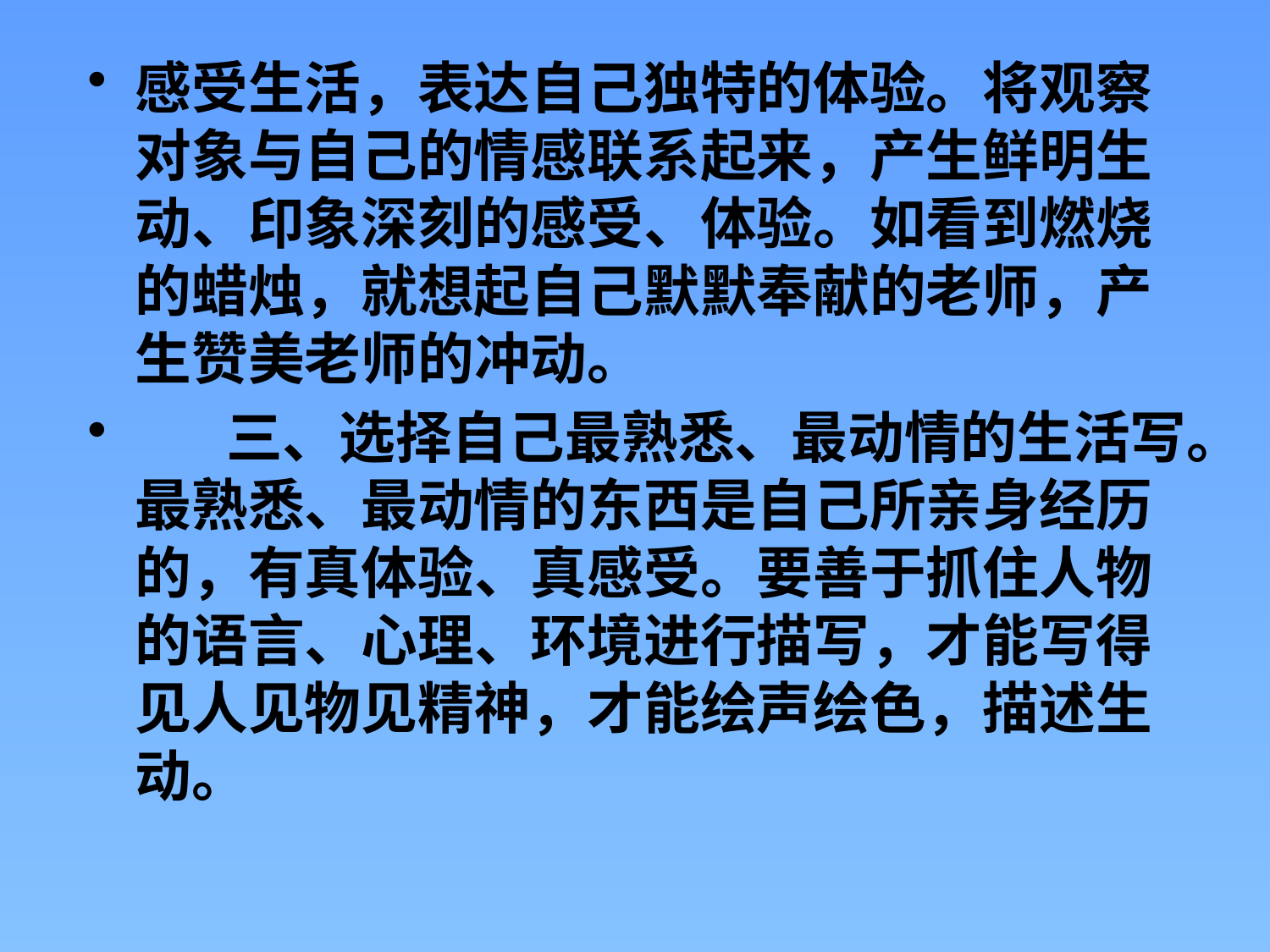

#
感受生活，表达自己独特的体验。将观察对象与自己的情感联系起来，产生鲜明生动、印象深刻的感受、体验。如看到燃烧的蜡烛，就想起自己默默奉献的老师，产生赞美老师的冲动。
      三、选择自己最熟悉、最动情的生活写。最熟悉、最动情的东西是自己所亲身经历的，有真体验、真感受。要善于抓住人物的语言、心理、环境进行描写，才能写得见人见物见精神，才能绘声绘色，描述生动。